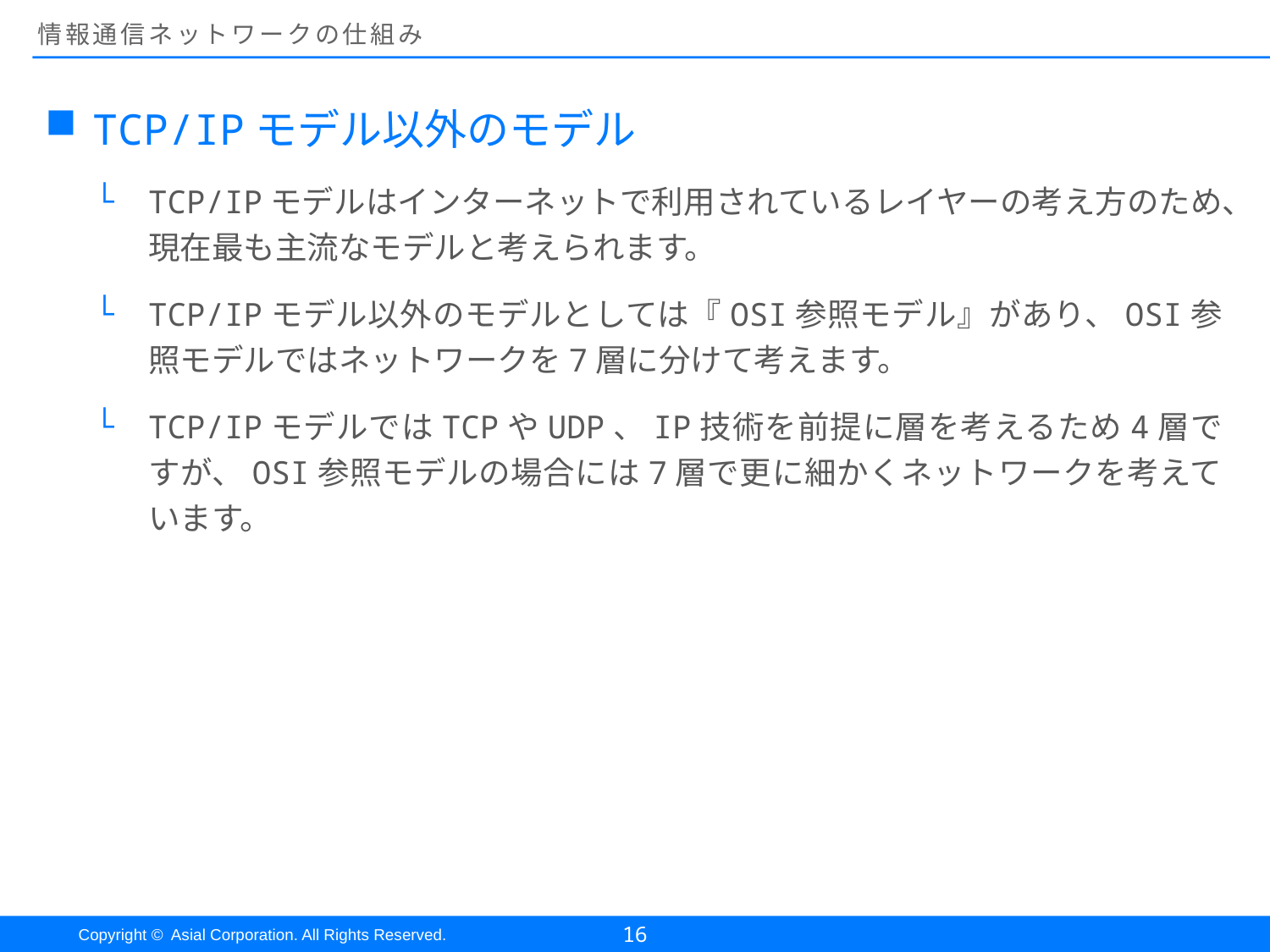

# 情報通信ネットワークの仕組み

TCP/IPモデル以外のモデル
TCP/IPモデルはインターネットで利用されているレイヤーの考え方のため、現在最も主流なモデルと考えられます。
TCP/IPモデル以外のモデルとしては『OSI参照モデル』があり、OSI参照モデルではネットワークを7層に分けて考えます。
TCP/IPモデルではTCPやUDP、IP技術を前提に層を考えるため4層ですが、OSI参照モデルの場合には7層で更に細かくネットワークを考えています。
16